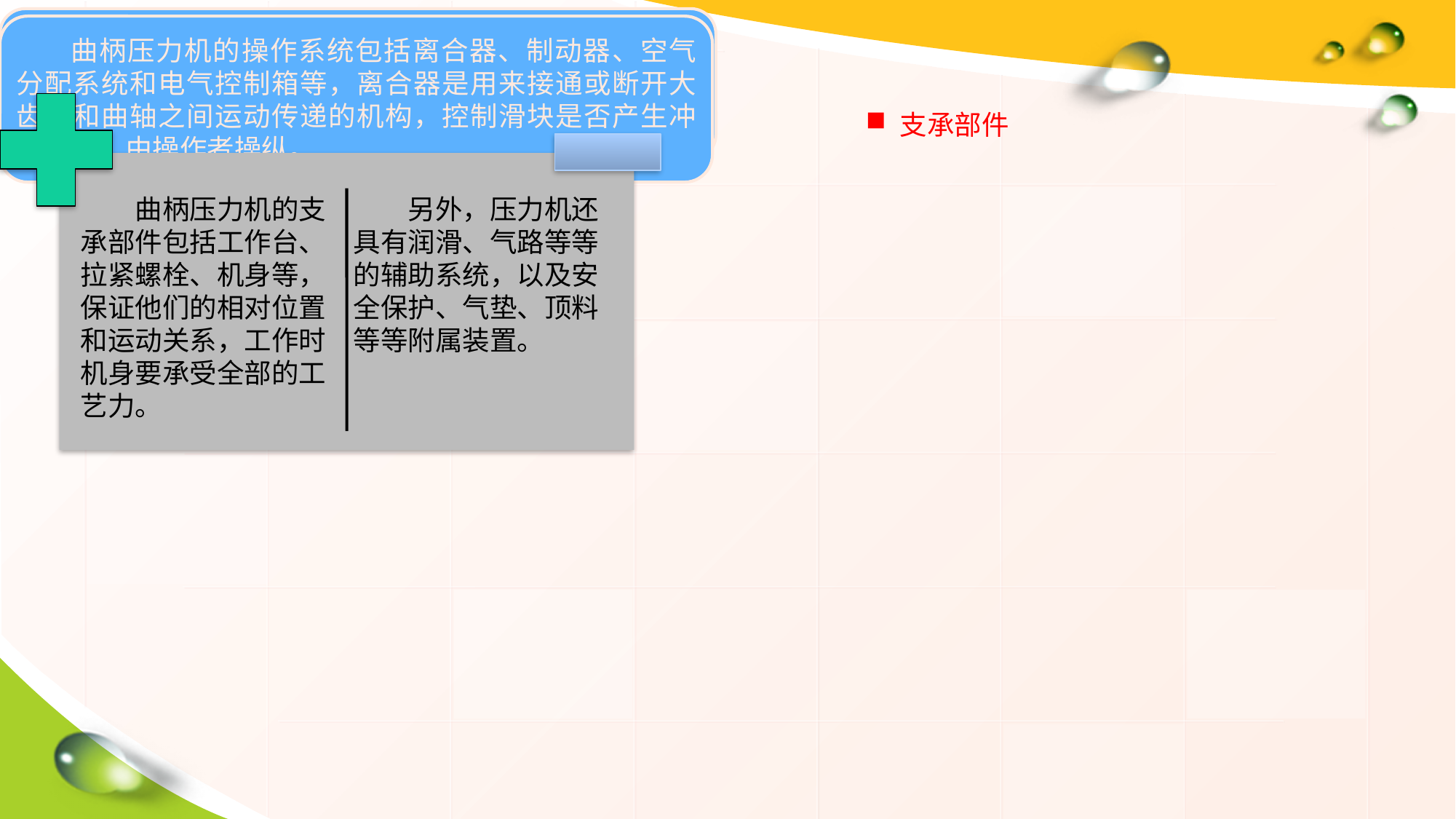

传动机构
支承部件
曲柄压力机的支承部件包括工作台、拉紧螺栓、机身等，保证他们的相对位置和运动关系，工作时机身要承受全部的工艺力。
另外，压力机还具有润滑、气路等等的辅助系统，以及安全保护、气垫、顶料等等附属装置。
曲柄压力机的传动机构的作用是将电动机的运动和能量按照一定要求传送给曲柄滑块机构，由小带轮、大带轮、小齿轮和大齿轮等组成。
操作系统
曲柄压力机的操作系统包括离合器、制动器、空气分配系统和电气控制箱等，离合器是用来接通或断开大齿轮和曲轴之间运动传递的机构，控制滑块是否产生冲压动作，由操作者操纵。